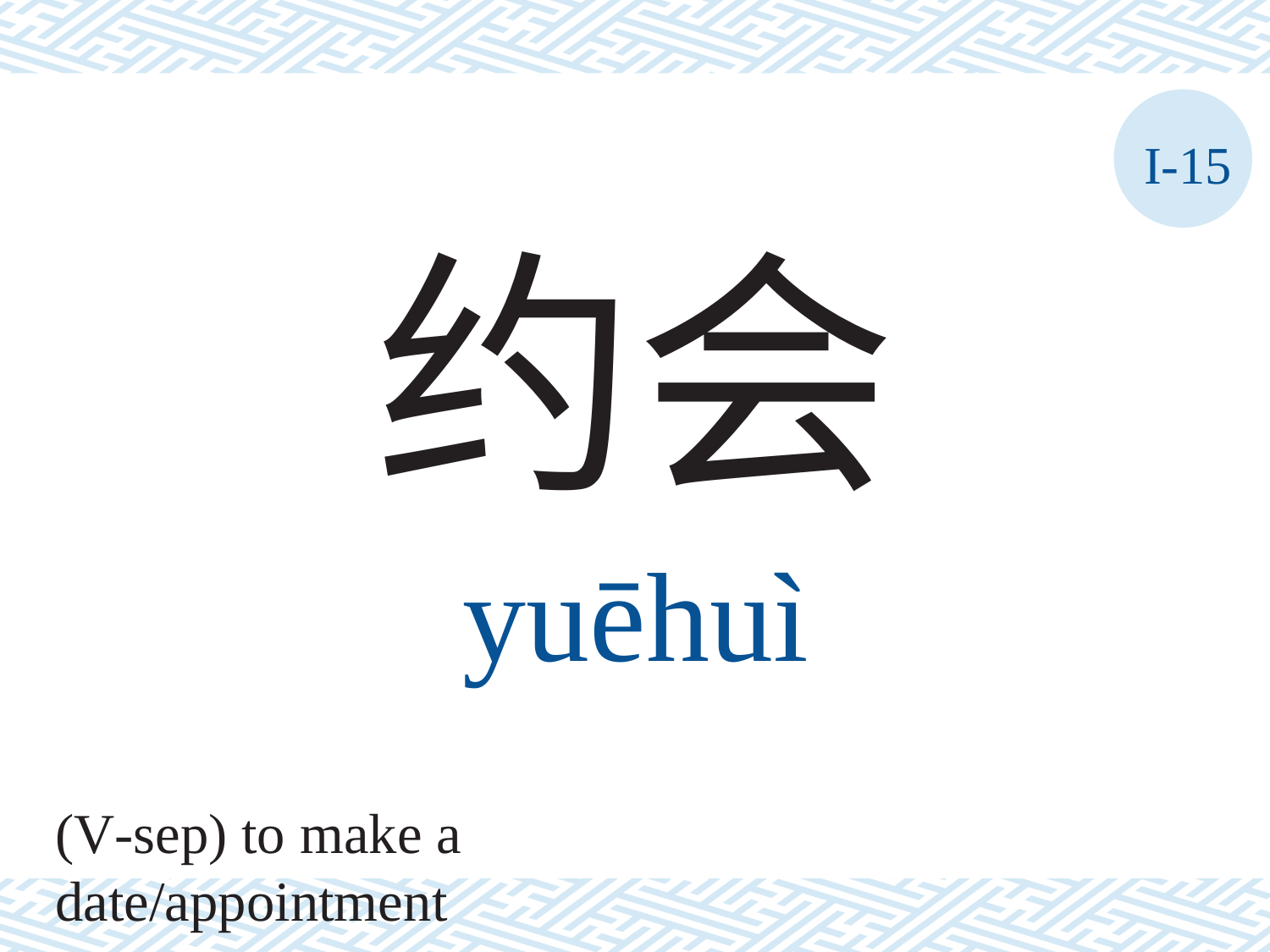

I-15
约会
yuēhuì
(V-sep) to make a date/appointment